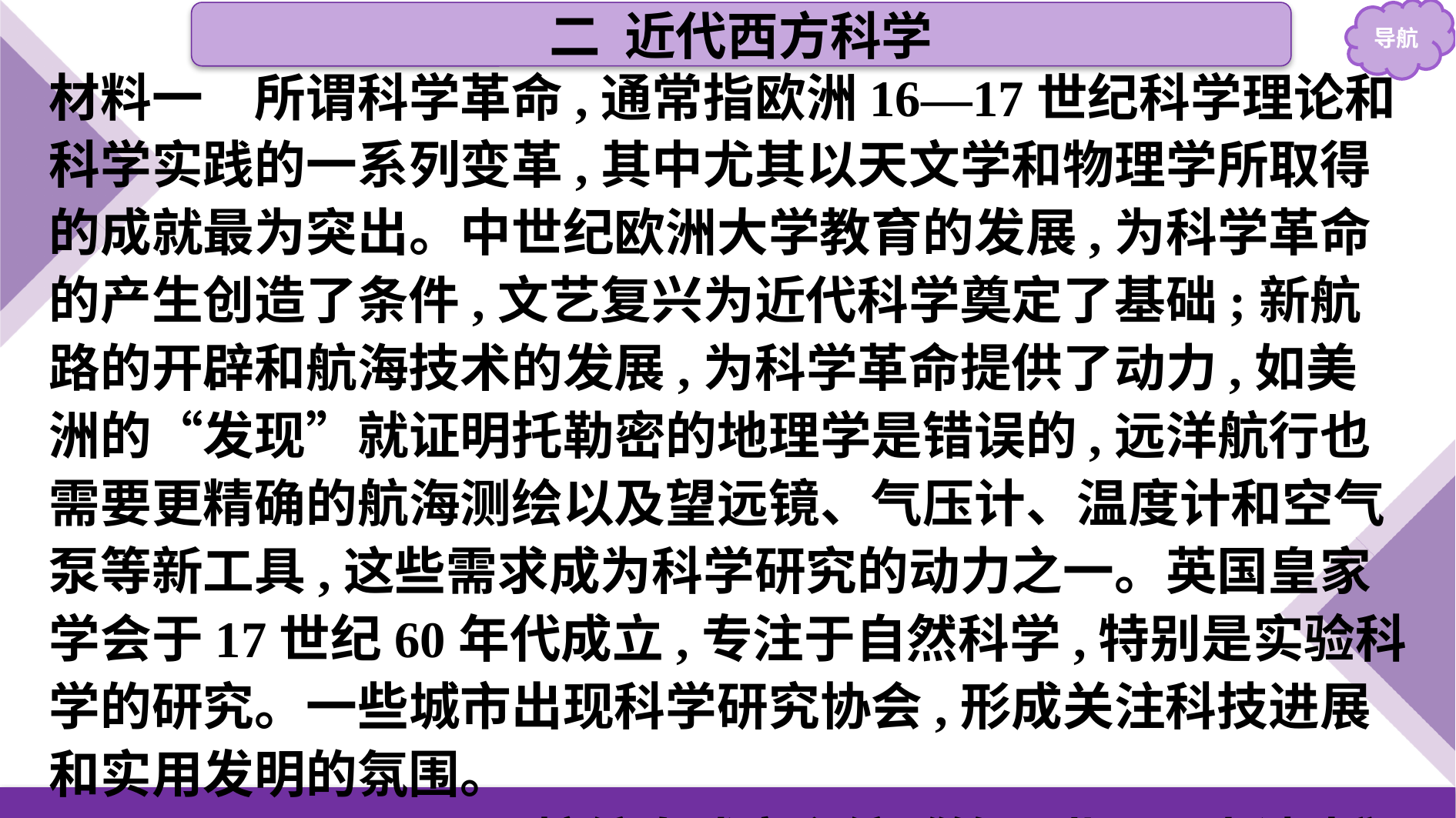

二  近代西方科学
材料一　所谓科学革命,通常指欧洲16—17世纪科学理论和科学实践的一系列变革,其中尤其以天文学和物理学所取得的成就最为突出。中世纪欧洲大学教育的发展,为科学革命的产生创造了条件,文艺复兴为近代科学奠定了基础;新航路的开辟和航海技术的发展,为科学革命提供了动力,如美洲的“发现”就证明托勒密的地理学是错误的,远洋航行也需要更精确的航海测绘以及望远镜、气压计、温度计和空气泵等新工具,这些需求成为科学研究的动力之一。英国皇家学会于17世纪60年代成立,专注于自然科学,特别是实验科学的研究。一些城市出现科学研究协会,形成关注科技进展和实用发明的氛围。
——摘编自武寅主编《简明世界历史读本》